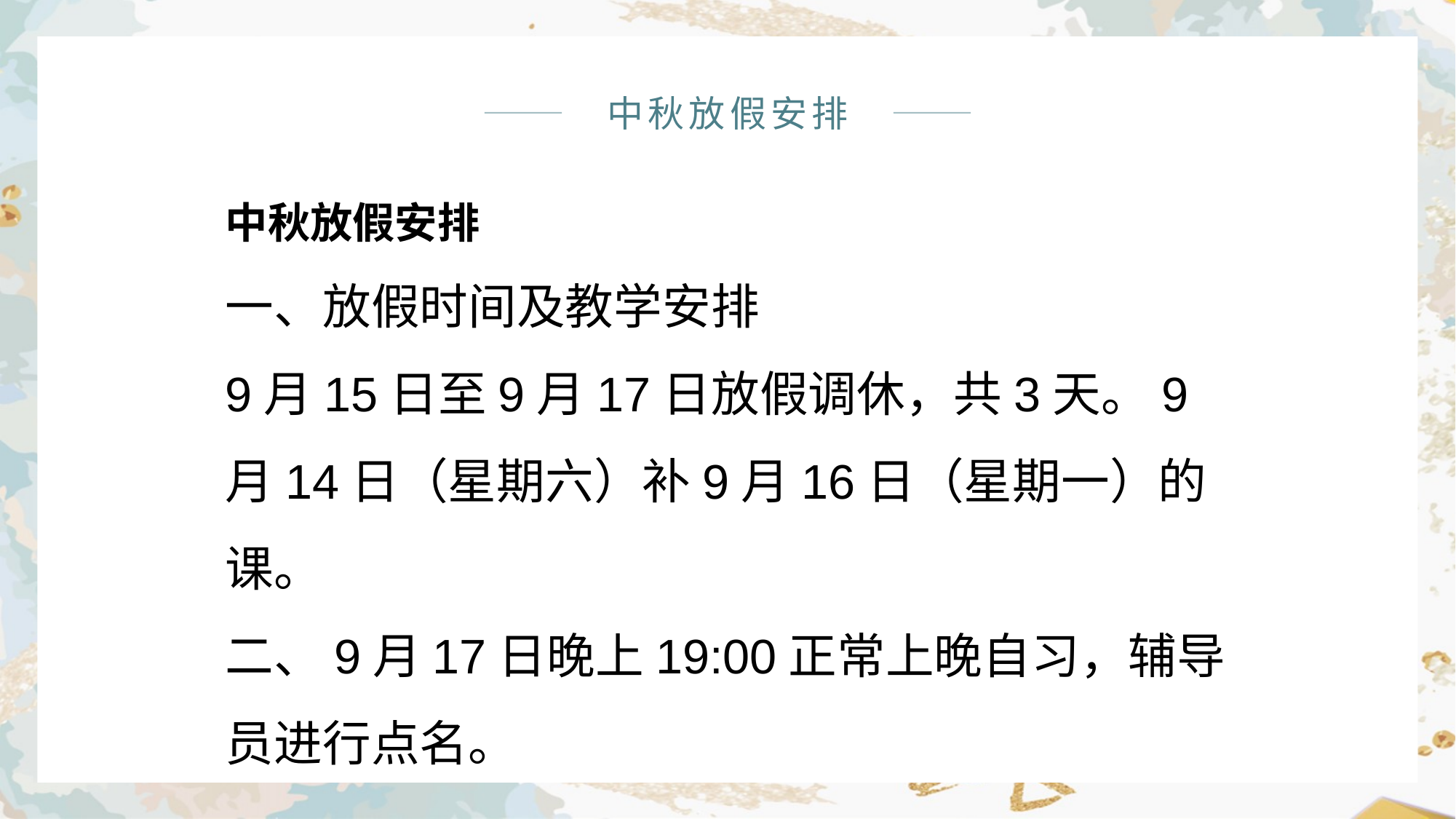

中秋放假安排
中秋放假安排
一、放假时间及教学安排
9月15日至9月17日放假调休，共3天。9月14日（星期六）补9月16日（星期一）的课。
二、9月17日晚上19:00正常上晚自习，辅导员进行点名。